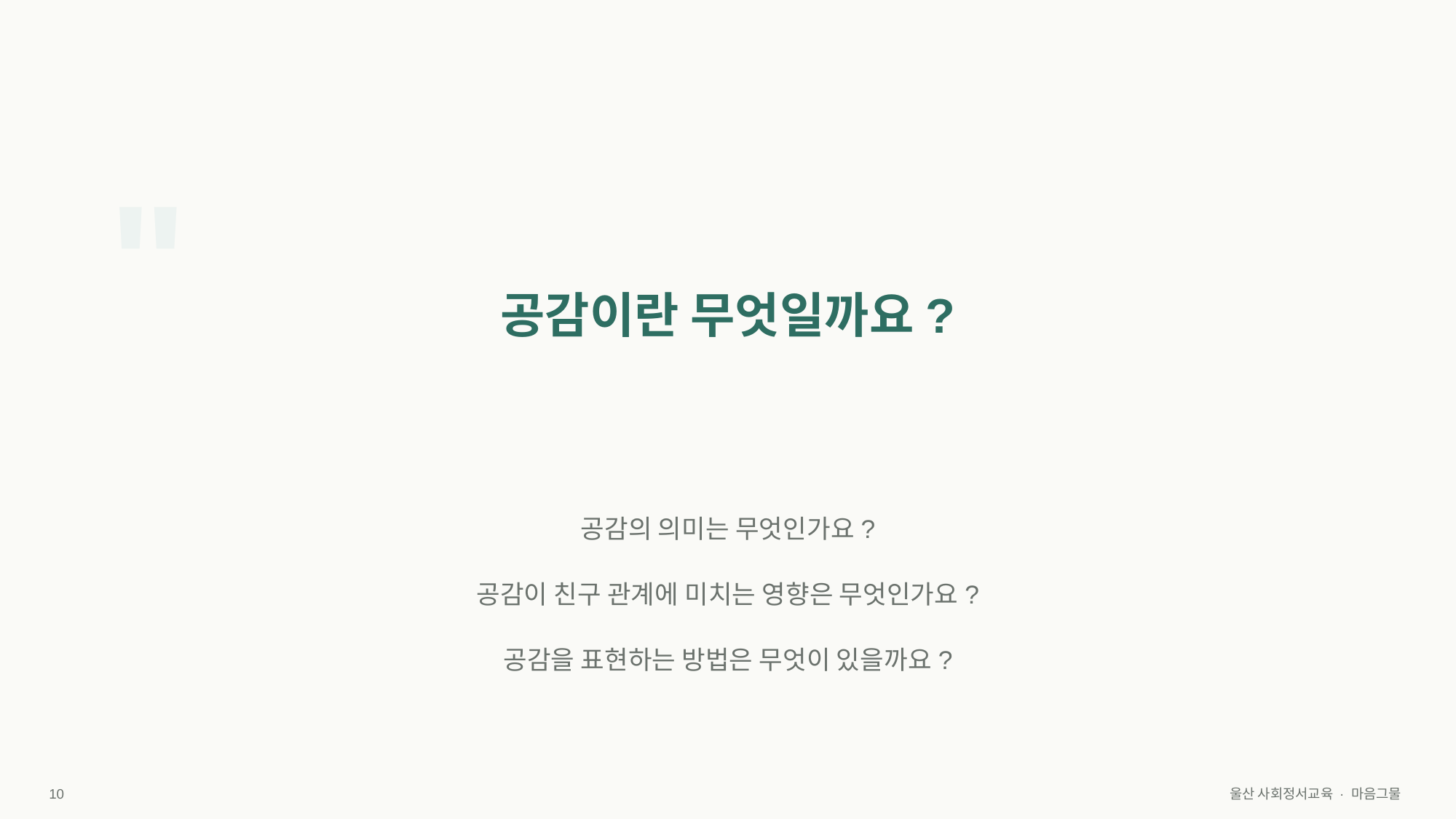

"
공감이란 무엇일까요?
공감의 의미는 무엇인가요?
공감이 친구 관계에 미치는 영향은 무엇인가요?
공감을 표현하는 방법은 무엇이 있을까요?
10
울산 사회정서교육 · 마음그물